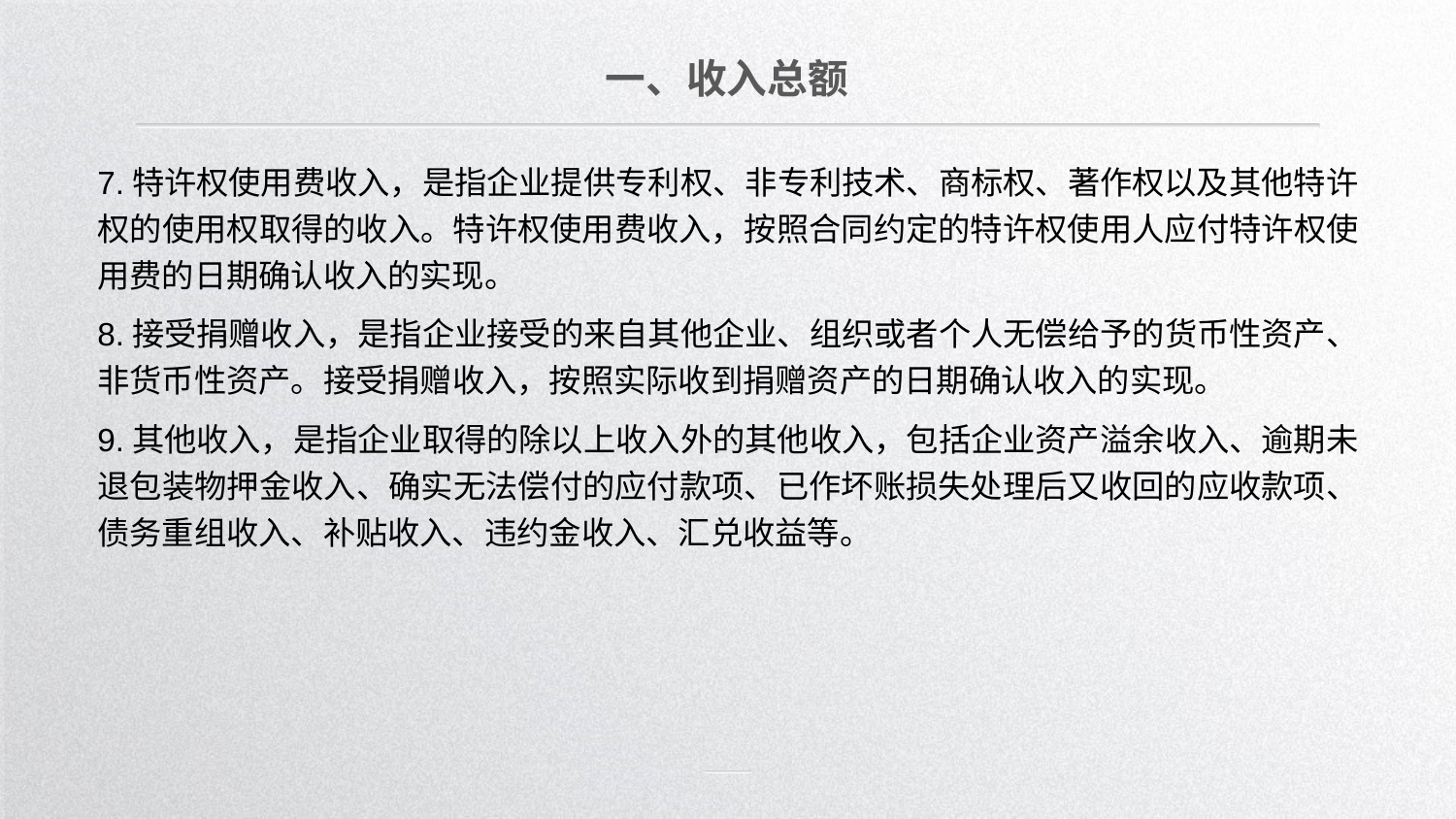

一、收入总额
7.特许权使用费收入，是指企业提供专利权、非专利技术、商标权、著作权以及其他特许权的使用权取得的收入。特许权使用费收入，按照合同约定的特许权使用人应付特许权使用费的日期确认收入的实现。
8.接受捐赠收入，是指企业接受的来自其他企业、组织或者个人无偿给予的货币性资产、非货币性资产。接受捐赠收入，按照实际收到捐赠资产的日期确认收入的实现。
9.其他收入，是指企业取得的除以上收入外的其他收入，包括企业资产溢余收入、逾期未退包装物押金收入、确实无法偿付的应付款项、已作坏账损失处理后又收回的应收款项、债务重组收入、补贴收入、违约金收入、汇兑收益等。